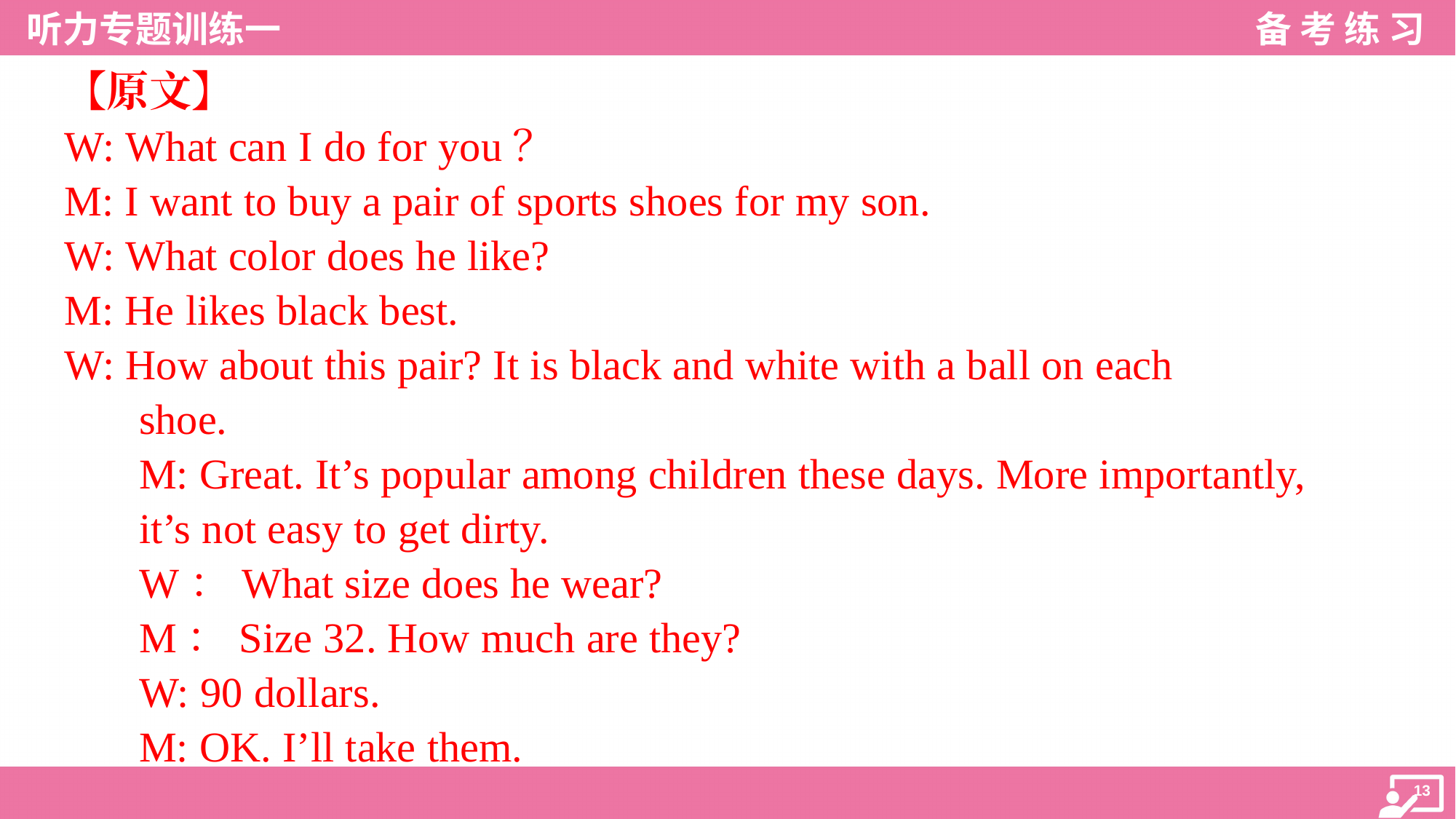

【原文】
W: What can I do for you？
M: I want to buy a pair of sports shoes for my son.
W: What color does he like?
M: He likes black best.
W: How about this pair? It is black and white with a ball on each
shoe.
M: Great. It’s popular among children these days. More importantly,
it’s not easy to get dirty.
W：What size does he wear?
M：Size 32. How much are they?
W: 90 dollars.
M: OK. I’ll take them.